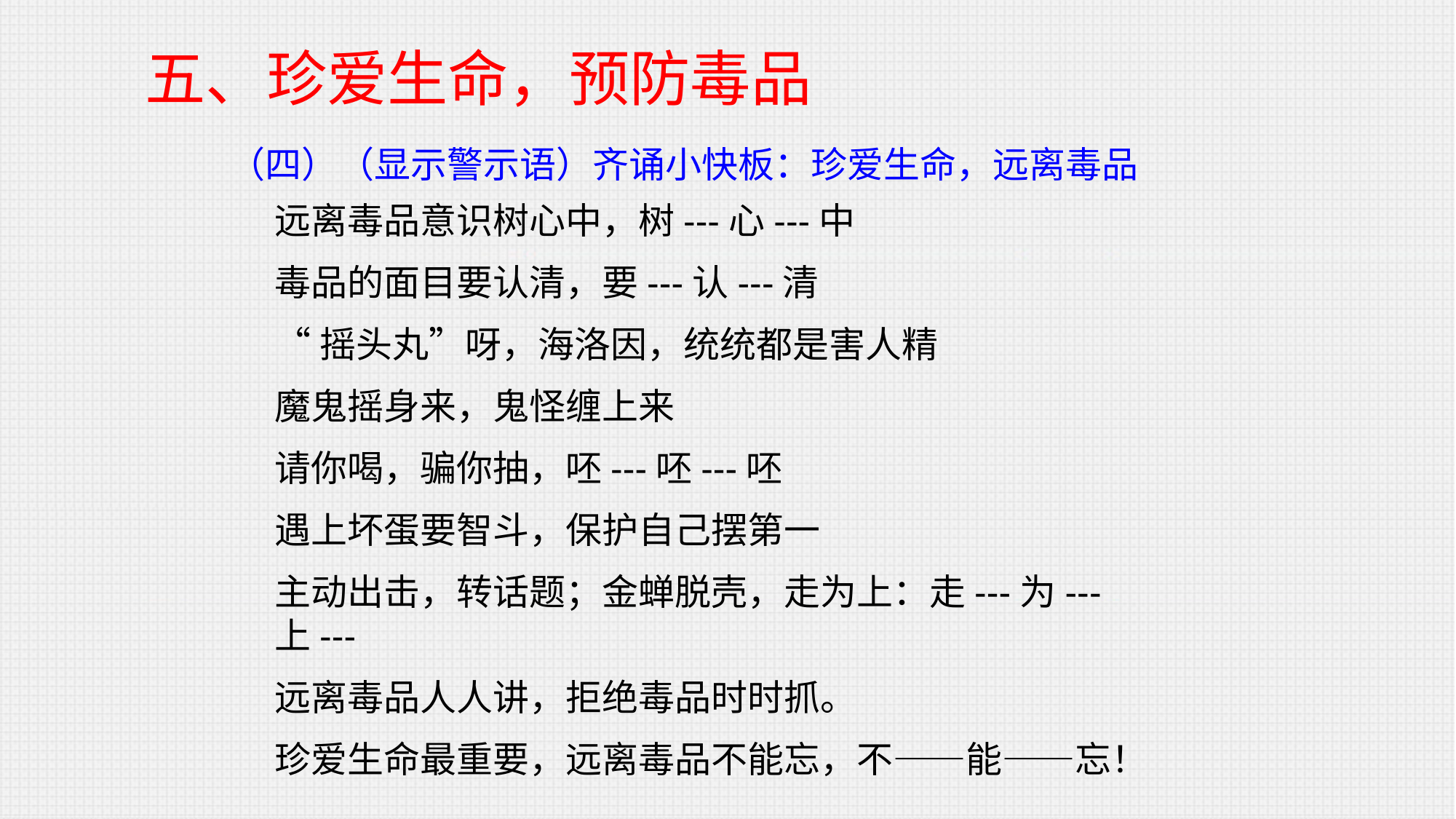

五、珍爱生命，预防毒品
（四）（显示警示语）齐诵小快板：珍爱生命，远离毒品
远离毒品意识树心中，树---心---中
毒品的面目要认清，要---认---清
“摇头丸”呀，海洛因，统统都是害人精
魔鬼摇身来，鬼怪缠上来
请你喝，骗你抽，呸---呸---呸
遇上坏蛋要智斗，保护自己摆第一
主动出击，转话题；金蝉脱壳，走为上：走---为---上---
远离毒品人人讲，拒绝毒品时时抓。
珍爱生命最重要，远离毒品不能忘，不——能——忘！